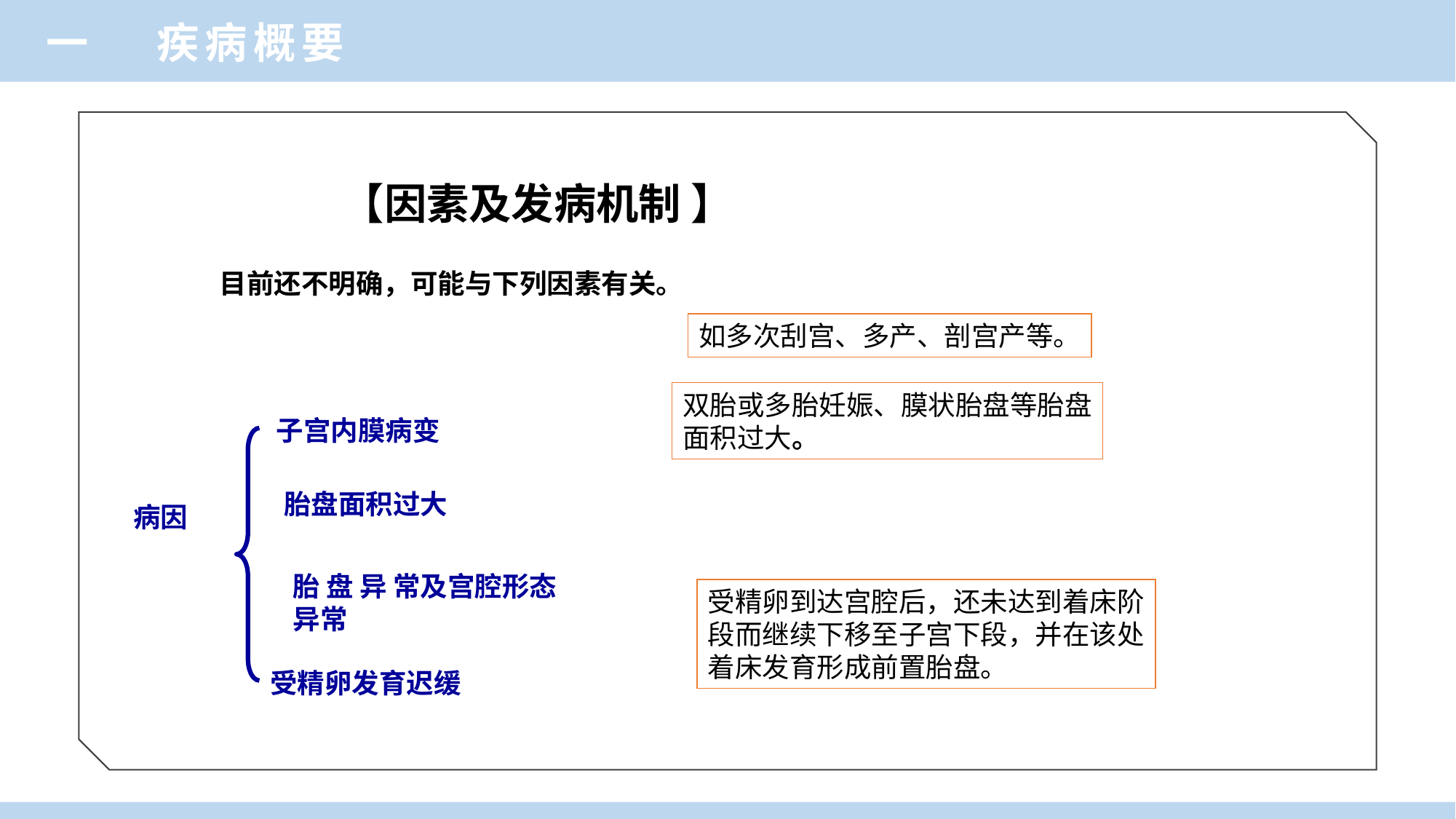

一    疾病概要

【因素及发病机制 】
目前还不明确，可能与下列因素有关。
子宫内膜病变

胎盘面积过大
病因
胎 盘 异 常及宫腔形态异常
受精卵发育迟缓
如多次刮宫、多产、剖宫产等。
双胎或多胎妊娠、膜状胎盘等胎盘
面积过大。
受精卵到达宫腔后，还未达到着床阶
段而继续下移至子宫下段，并在该处
着床发育形成前置胎盘。